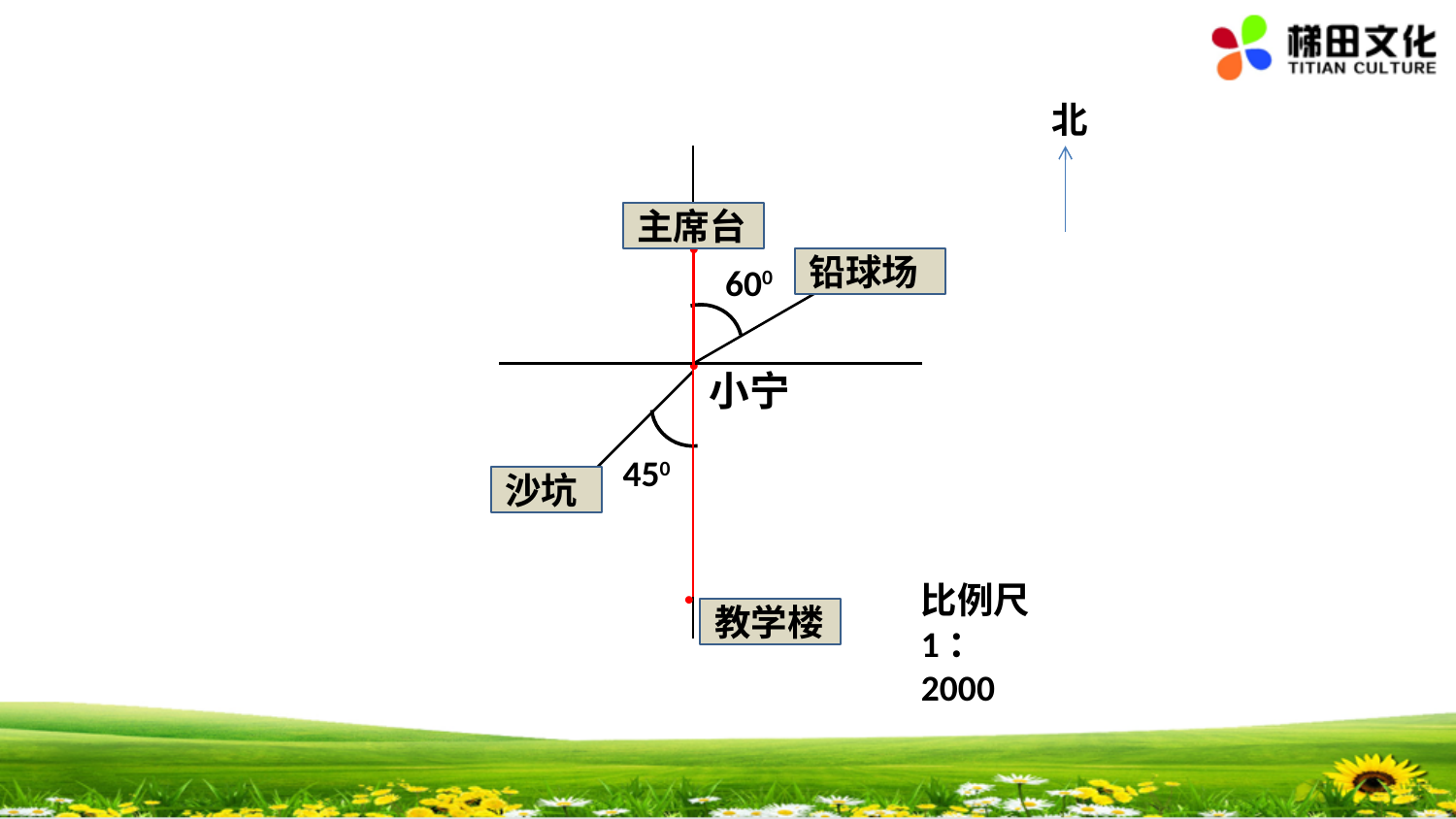

北
主席台
●
铅球场
600

●
小宁

450
沙坑
比例尺
1：2000
●
教学楼